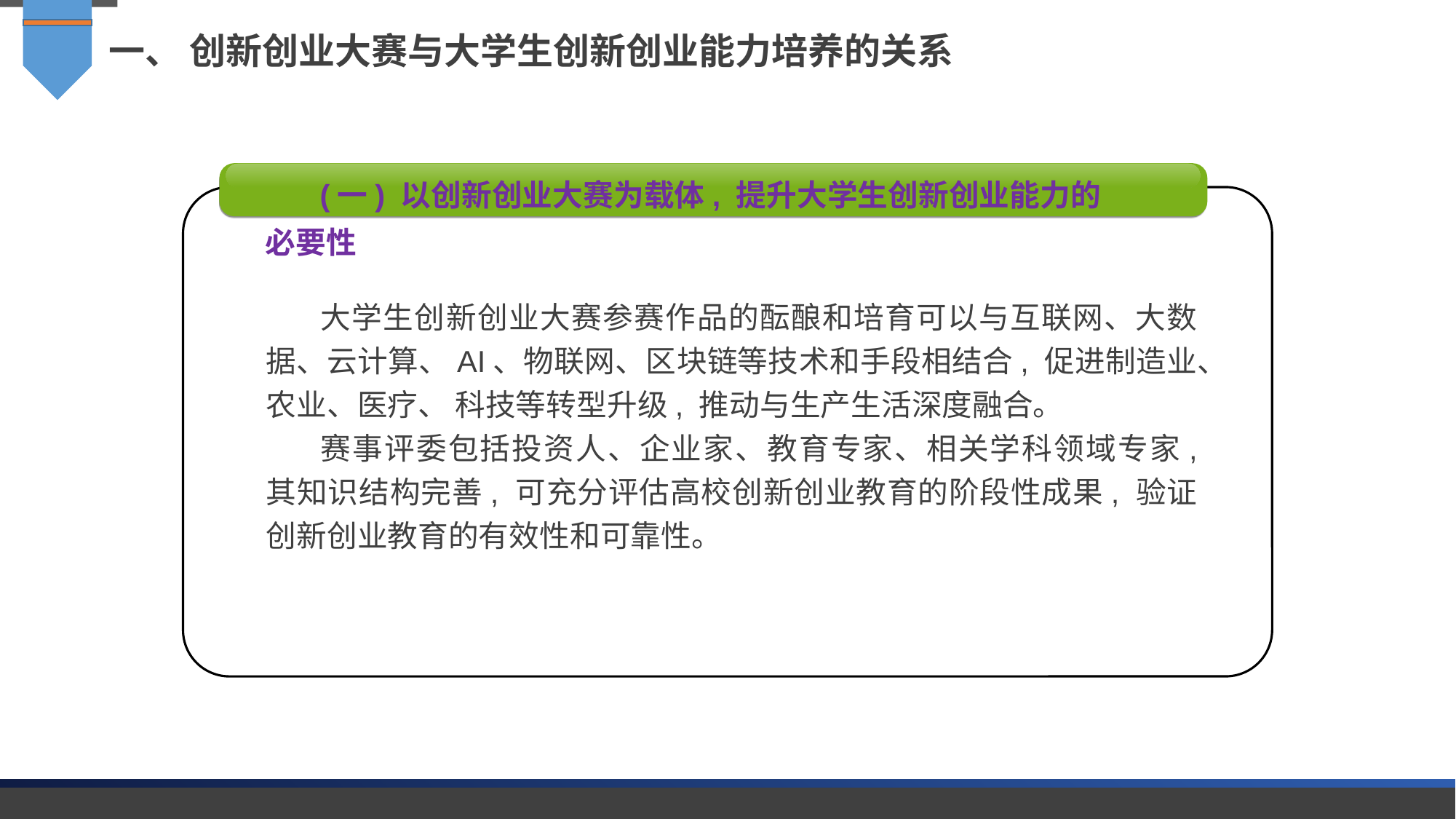

一、 创新创业大赛与大学生创新创业能力培养的关系
(一) 以创新创业大赛为载体, 提升大学生创新创业能力的必要性

大学生创新创业大赛参赛作品的酝酿和培育可以与互联网、大数据、云计算、AI、物联网、区块链等技术和手段相结合, 促进制造业、农业、医疗、 科技等转型升级, 推动与生产生活深度融合。
赛事评委包括投资人、企业家、教育专家、相关学科领域专家, 其知识结构完善, 可充分评估高校创新创业教育的阶段性成果, 验证创新创业教育的有效性和可靠性。